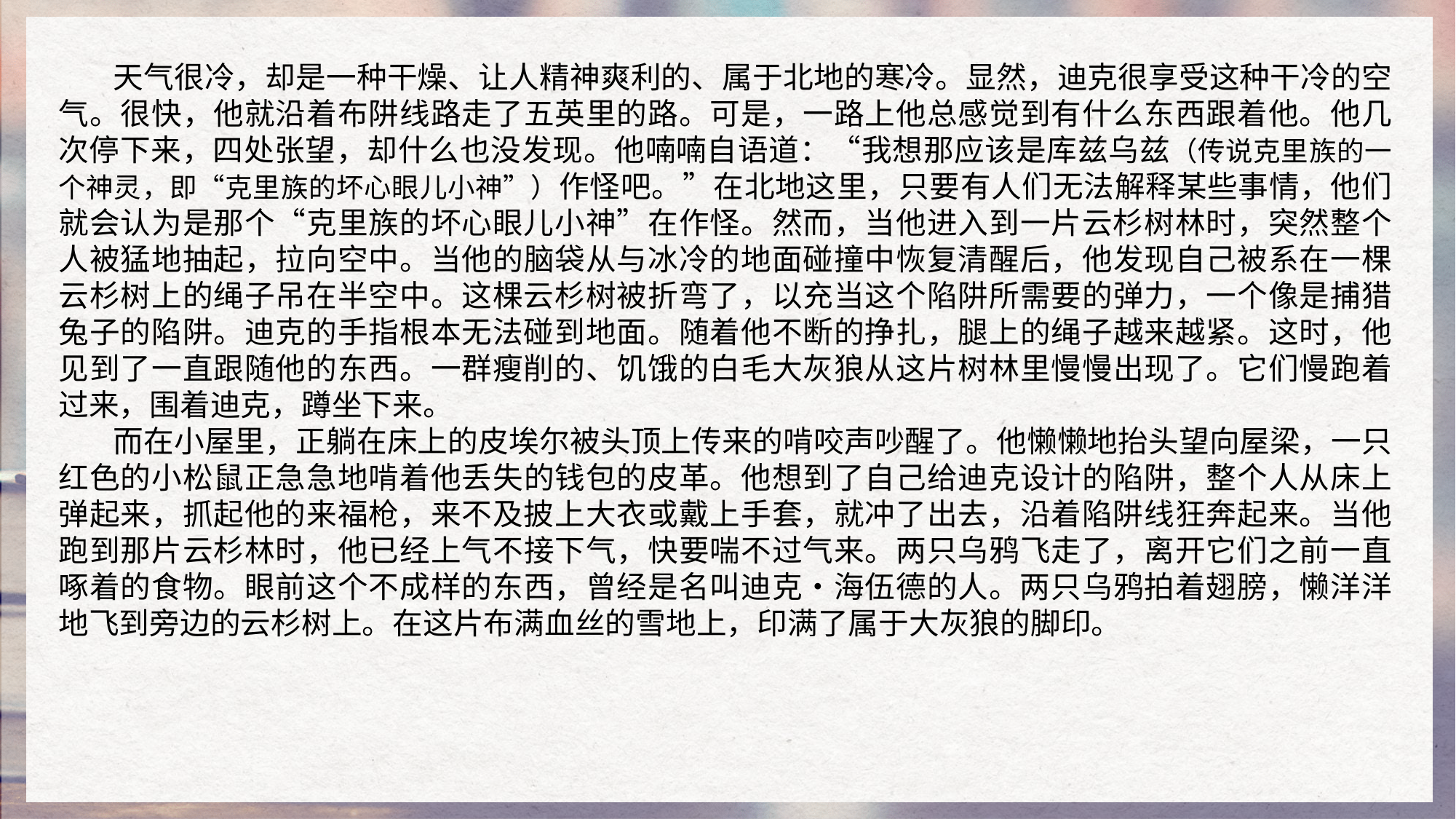

天气很冷，却是一种干燥、让人精神爽利的、属于北地的寒冷。显然，迪克很享受这种干冷的空气。很快，他就沿着布阱线路走了五英里的路。可是，一路上他总感觉到有什么东西跟着他。他几次停下来，四处张望，却什么也没发现。他喃喃自语道：“我想那应该是库兹乌兹（传说克里族的一个神灵，即“克里族的坏心眼儿小神”）作怪吧。”在北地这里，只要有人们无法解释某些事情，他们就会认为是那个“克里族的坏心眼儿小神”在作怪。然而，当他进入到一片云杉树林时，突然整个人被猛地抽起，拉向空中。当他的脑袋从与冰冷的地面碰撞中恢复清醒后，他发现自己被系在一棵云杉树上的绳子吊在半空中。这棵云杉树被折弯了，以充当这个陷阱所需要的弹力，一个像是捕猎兔子的陷阱。迪克的手指根本无法碰到地面。随着他不断的挣扎，腿上的绳子越来越紧。这时，他见到了一直跟随他的东西。一群瘦削的、饥饿的白毛大灰狼从这片树林里慢慢出现了。它们慢跑着过来，围着迪克，蹲坐下来。
而在小屋里，正躺在床上的皮埃尔被头顶上传来的啃咬声吵醒了。他懒懒地抬头望向屋梁，一只红色的小松鼠正急急地啃着他丢失的钱包的皮革。他想到了自己给迪克设计的陷阱，整个人从床上弹起来，抓起他的来福枪，来不及披上大衣或戴上手套，就冲了出去，沿着陷阱线狂奔起来。当他跑到那片云杉林时，他已经上气不接下气，快要喘不过气来。两只乌鸦飞走了，离开它们之前一直啄着的食物。眼前这个不成样的东西，曾经是名叫迪克•海伍德的人。两只乌鸦拍着翅膀，懒洋洋地飞到旁边的云杉树上。在这片布满血丝的雪地上，印满了属于大灰狼的脚印。